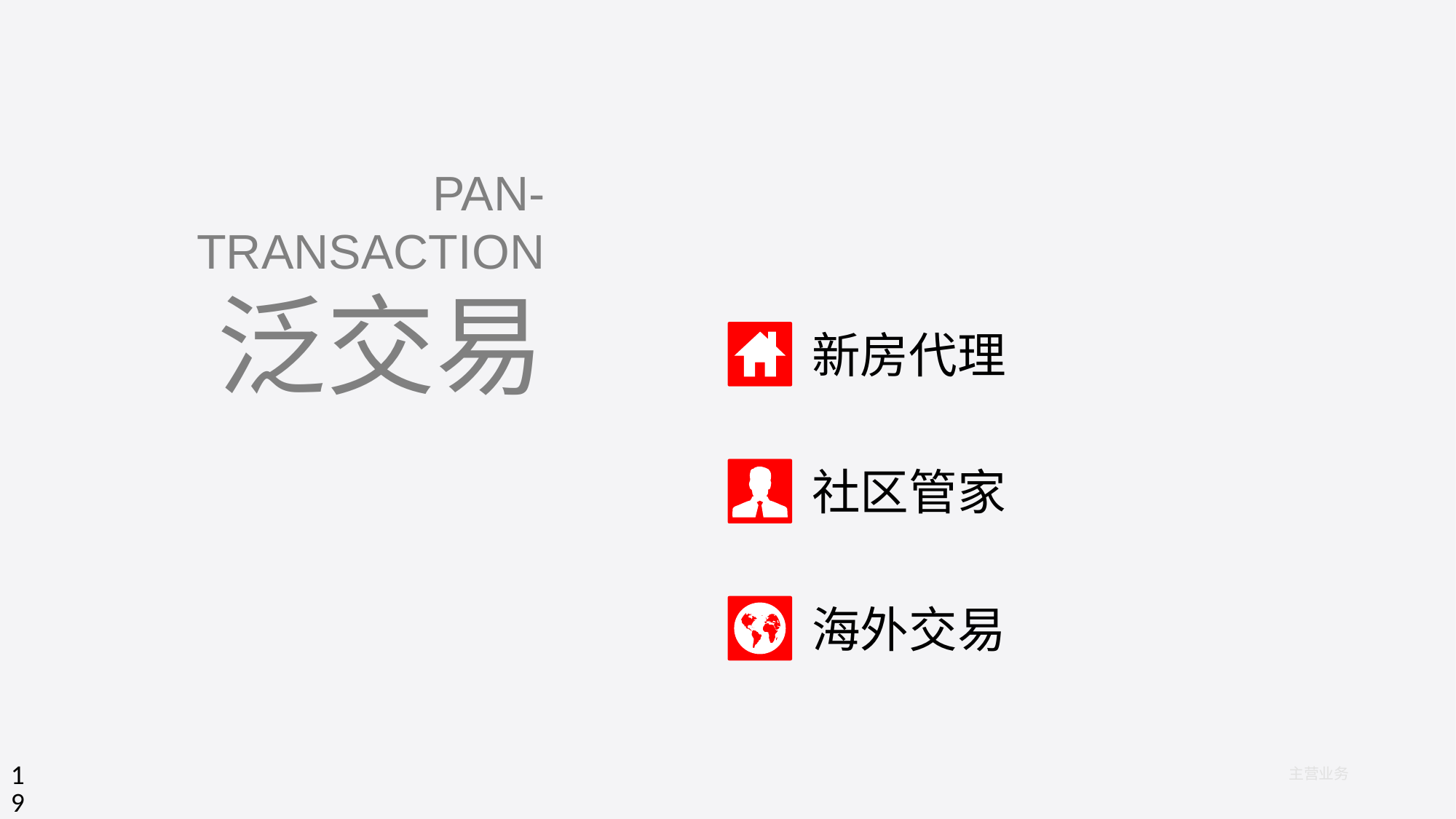

PAN-
TRANSACTION
泛交易
新房代理

社区管家

海外交易

19
主营业务